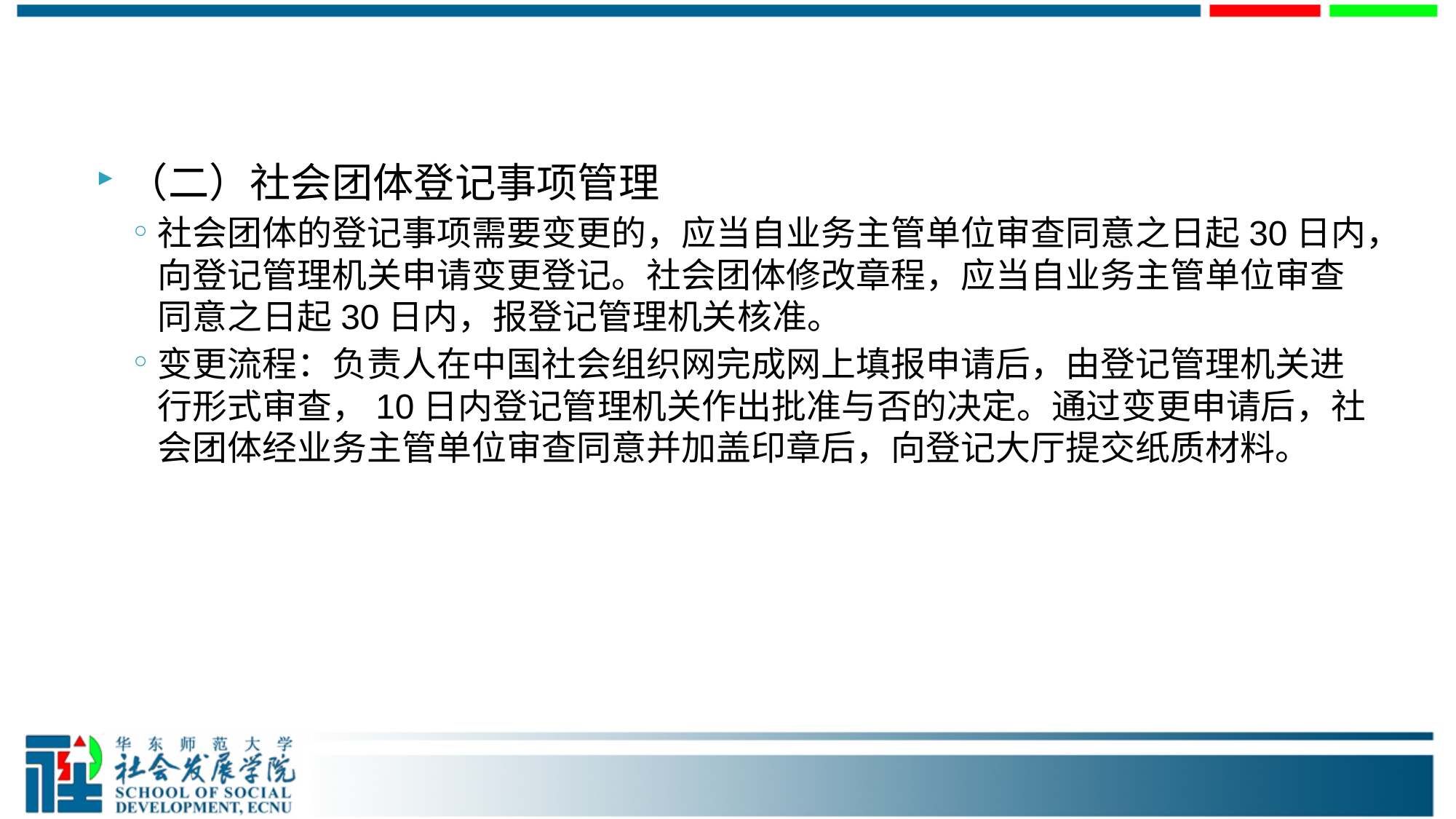

#
（二）社会团体登记事项管理
社会团体的登记事项需要变更的，应当自业务主管单位审查同意之日起30日内，向登记管理机关申请变更登记。社会团体修改章程，应当自业务主管单位审查同意之日起30日内，报登记管理机关核准。
变更流程：负责人在中国社会组织网完成网上填报申请后，由登记管理机关进行形式审查，10日内登记管理机关作出批准与否的决定。通过变更申请后，社会团体经业务主管单位审查同意并加盖印章后，向登记大厅提交纸质材料。